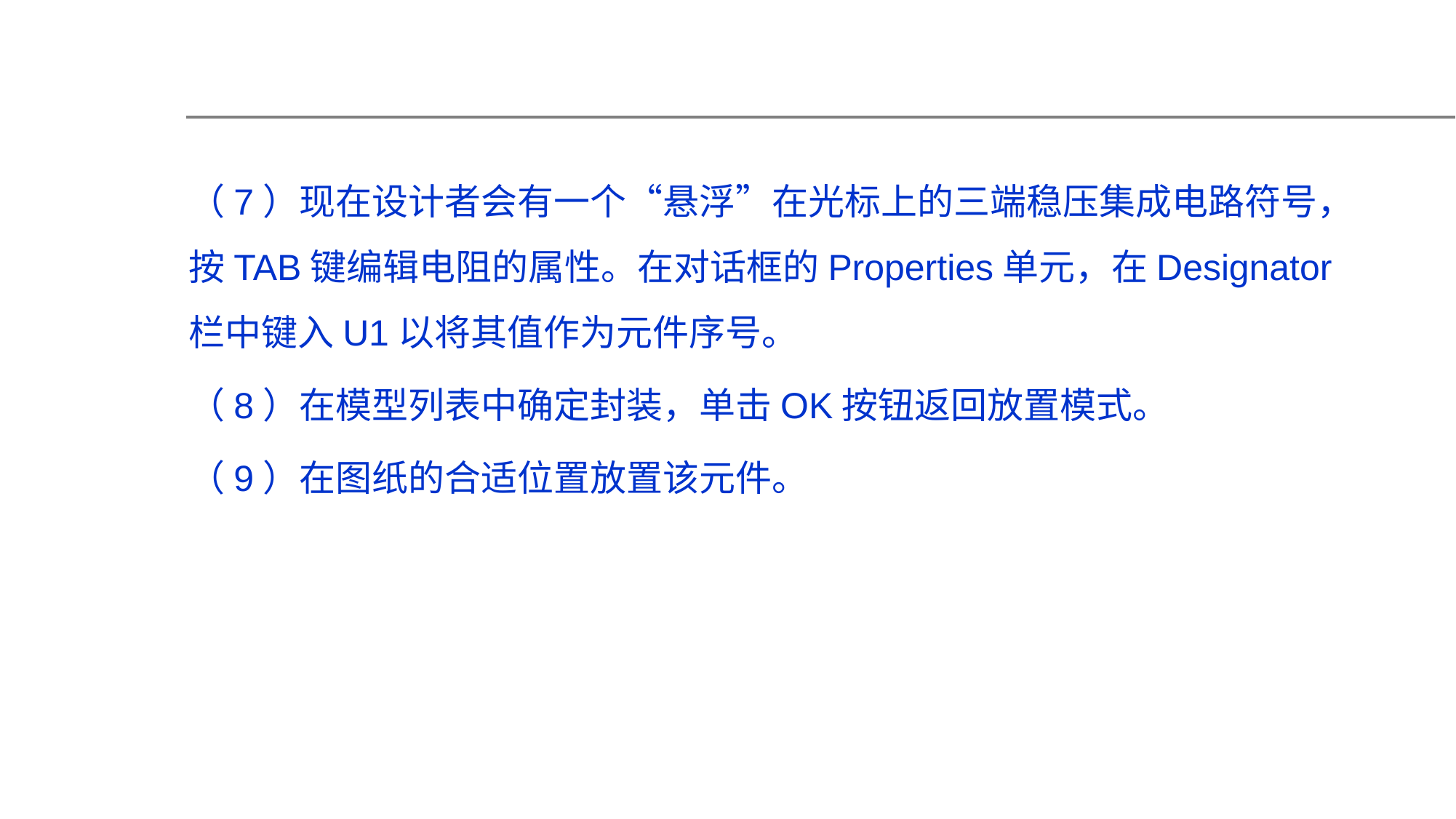

（7）现在设计者会有一个“悬浮”在光标上的三端稳压集成电路符号，按TAB键编辑电阻的属性。在对话框的Properties单元，在Designator栏中键入U1以将其值作为元件序号。
（8）在模型列表中确定封装，单击OK按钮返回放置模式。
（9）在图纸的合适位置放置该元件。